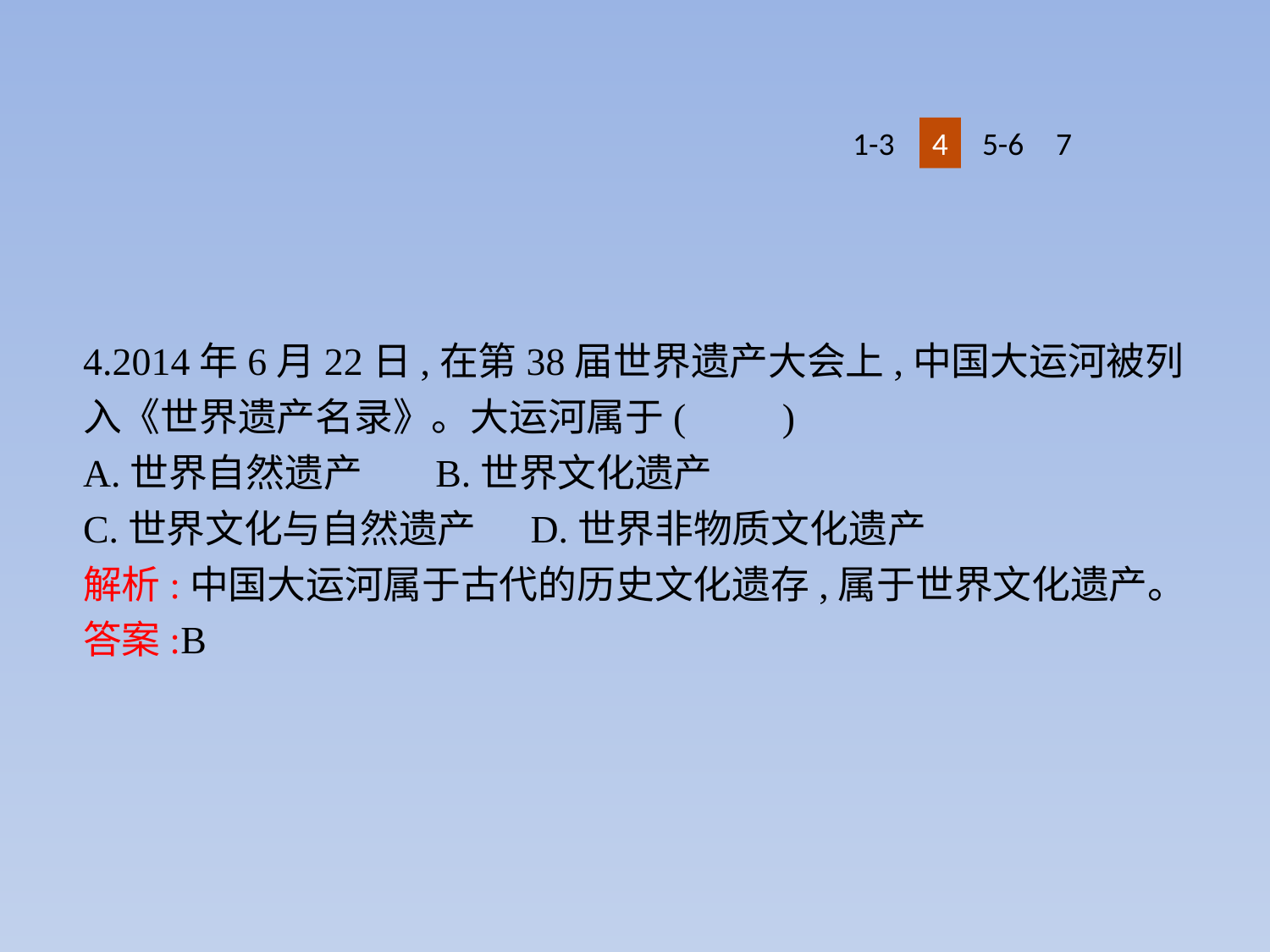

1-3
4
5-6
7
4.2014年6月22日,在第38届世界遗产大会上,中国大运河被列入《世界遗产名录》。大运河属于(　　)
A.世界自然遗产	B.世界文化遗产
C.世界文化与自然遗产	D.世界非物质文化遗产
解析:中国大运河属于古代的历史文化遗存,属于世界文化遗产。
答案:B